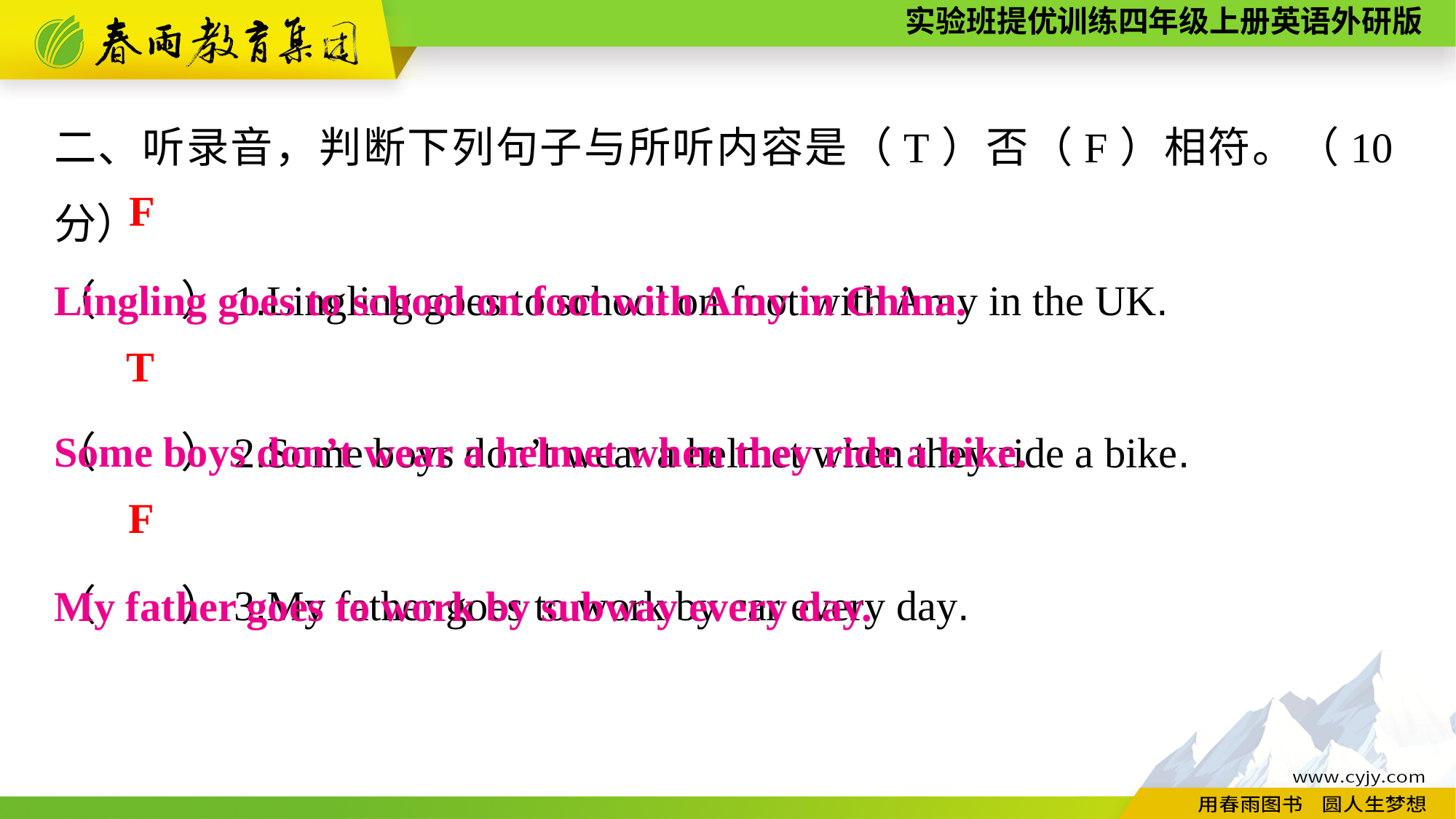

二、听录音，判断下列句子与所听内容是（T）否（F）相符。（10分）
（　　）1.Lingling goes to school on foot with Amy in the UK.

（　　）2.Some boys don’t wear a helmet when they ride a bike.

（　　）3.My father goes to work by car every day.
F
Lingling goes to school on foot with Amy in China.
T
Some boys don’t wear a helmet when they ride a bike.
F
My father goes to work by subway every day.